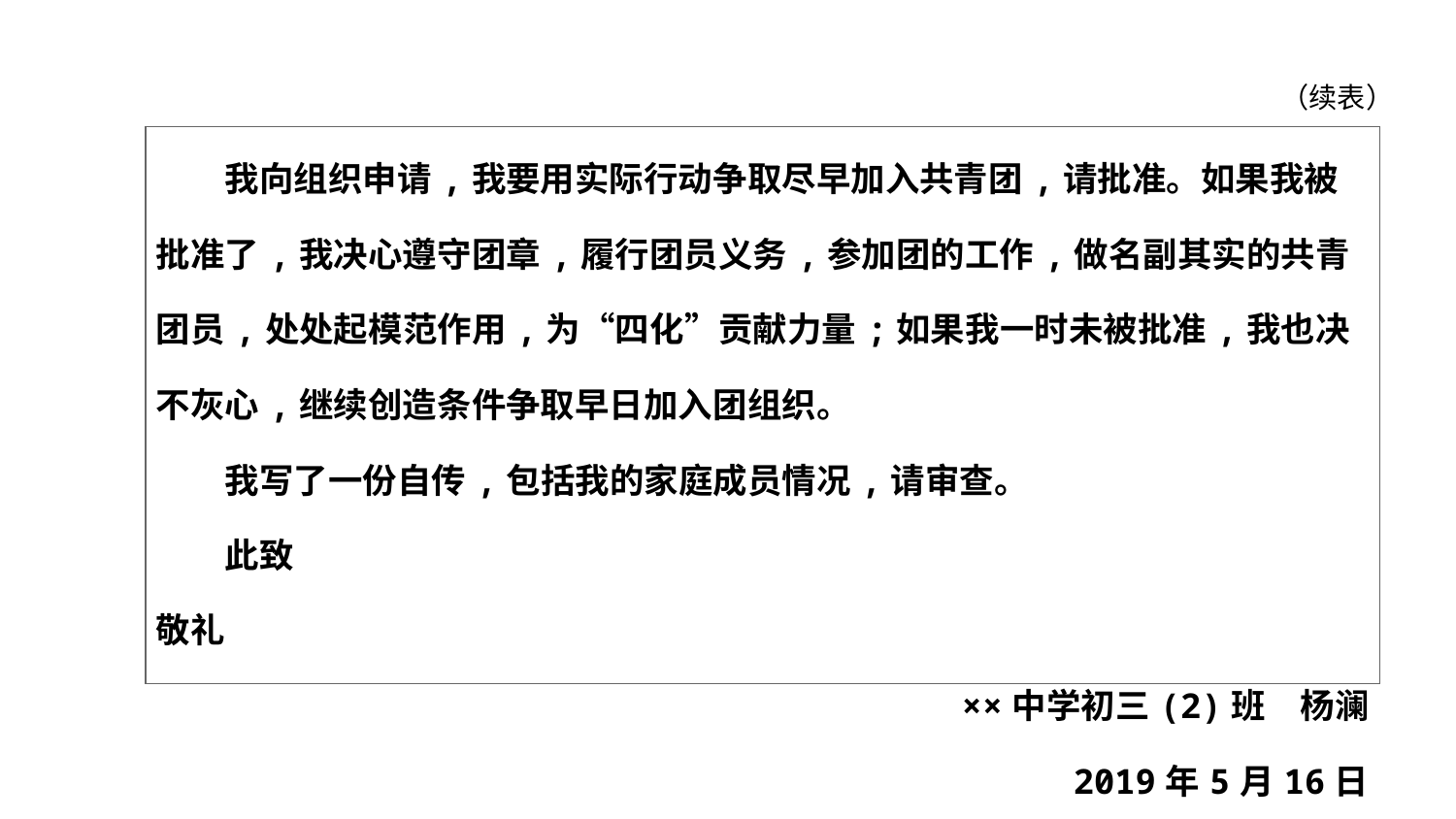

（续表）
| 我向组织申请,我要用实际行动争取尽早加入共青团,请批准。如果我被批准了,我决心遵守团章,履行团员义务,参加团的工作,做名副其实的共青团员,处处起模范作用,为“四化”贡献力量;如果我一时未被批准,我也决不灰心,继续创造条件争取早日加入团组织。 　　我写了一份自传,包括我的家庭成员情况,请审查。 　　此致 敬礼 ××中学初三(2)班　杨澜 2019年5月16日 |
| --- |